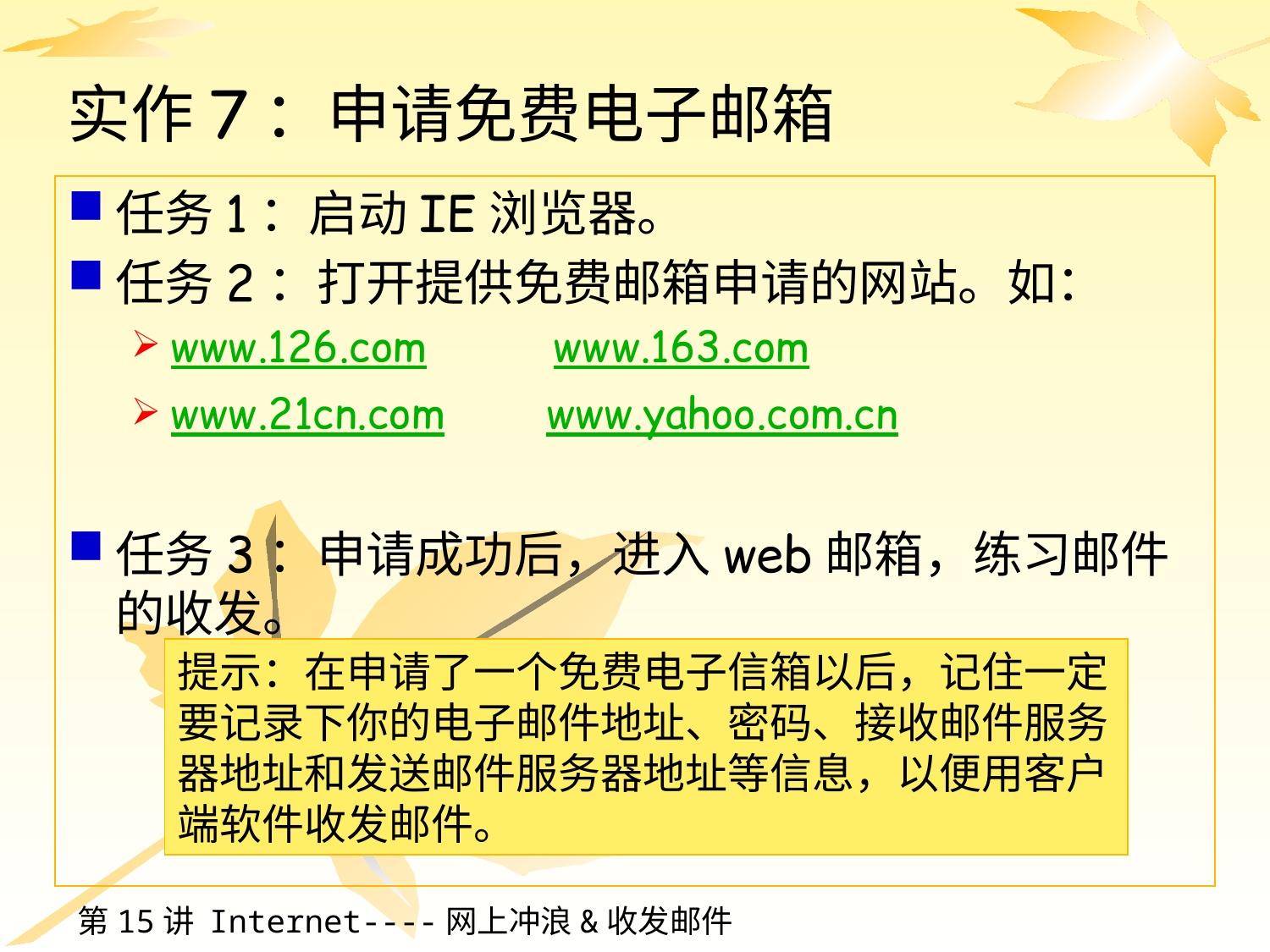

# 实作7：申请免费电子邮箱
任务1：启动IE浏览器。
任务2：打开提供免费邮箱申请的网站。如：
www.126.com          www.163.com
www.21cn.com        www.yahoo.com.cn

任务3：申请成功后，进入web邮箱，练习邮件的收发。
提示：在申请了一个免费电子信箱以后，记住一定要记录下你的电子邮件地址、密码、接收邮件服务器地址和发送邮件服务器地址等信息，以便用客户端软件收发邮件。